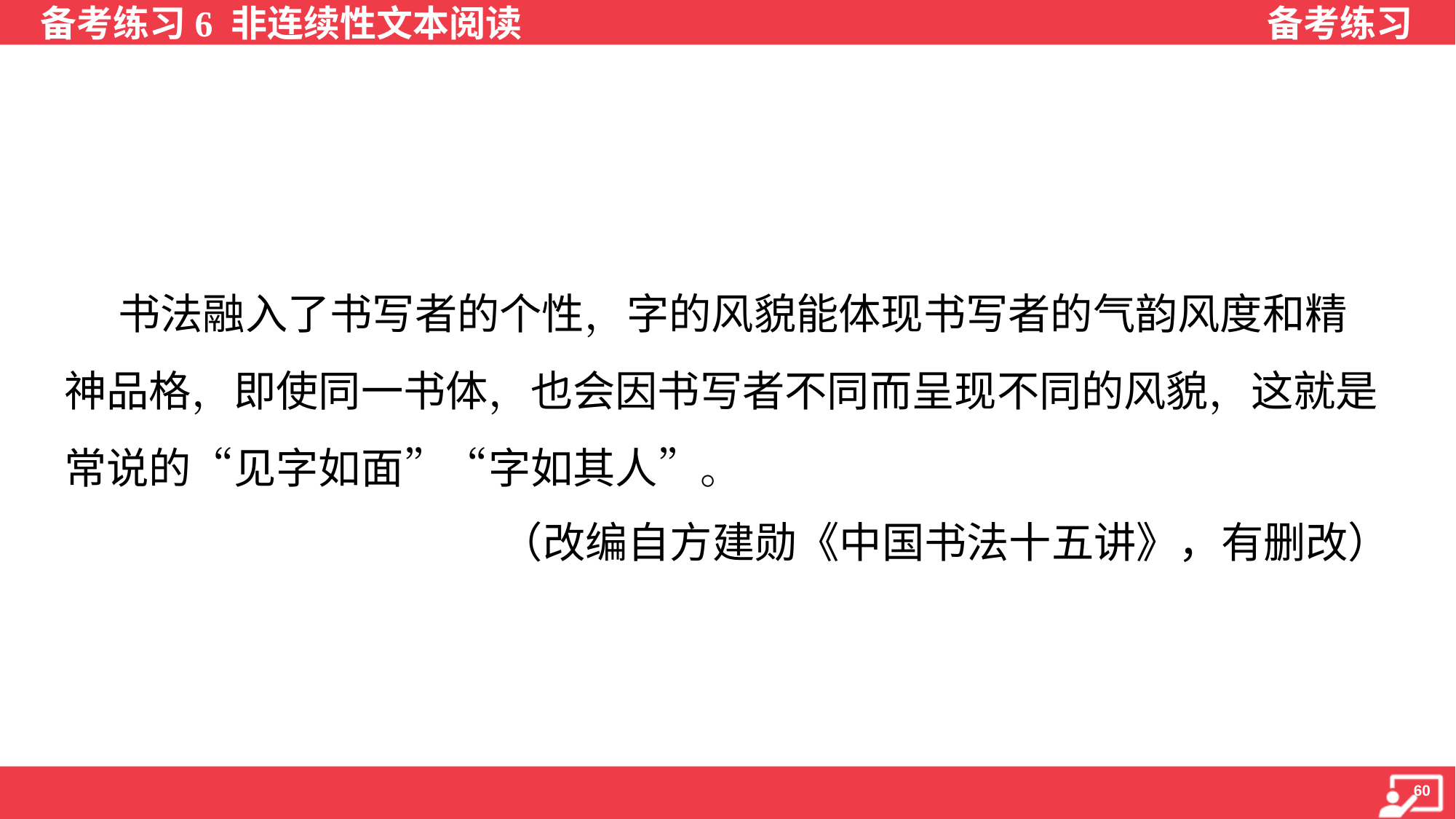

书法融入了书写者的个性，字的风貌能体现书写者的气韵风度和精
神品格，即使同一书体，也会因书写者不同而呈现不同的风貌，这就是
常说的“见字如面”“字如其人”。
（改编自方建勋《中国书法十五讲》，有删改）